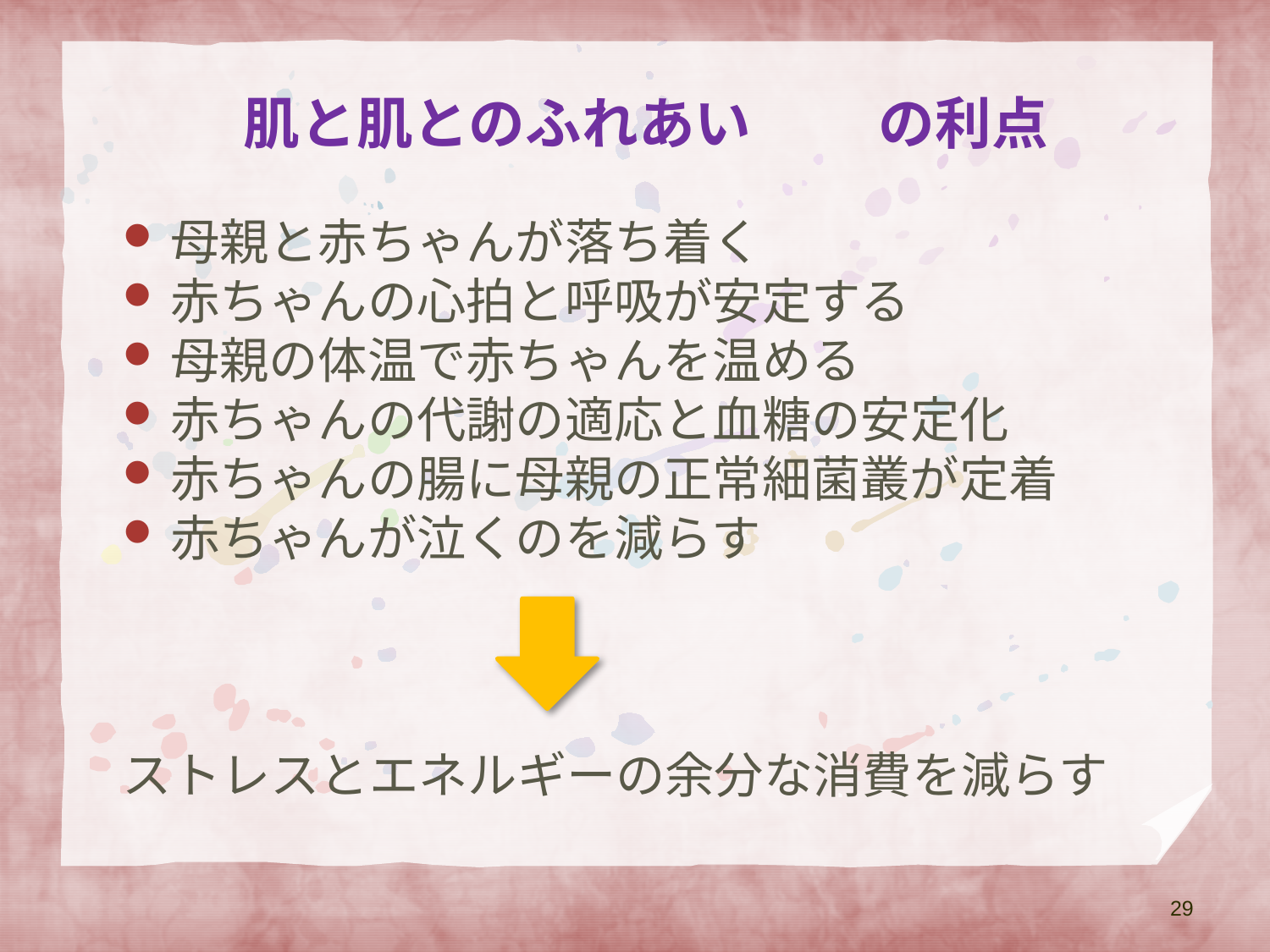

# 肌と肌とのふれあい	の利点
母親と赤ちゃんが落ち着く
赤ちゃんの心拍と呼吸が安定する
母親の体温で赤ちゃんを温める
赤ちゃんの代謝の適応と血糖の安定化
赤ちゃんの腸に母親の正常細菌叢が定着
赤ちゃんが泣くのを減らす

ストレスとエネルギーの余分な消費を減らす

29